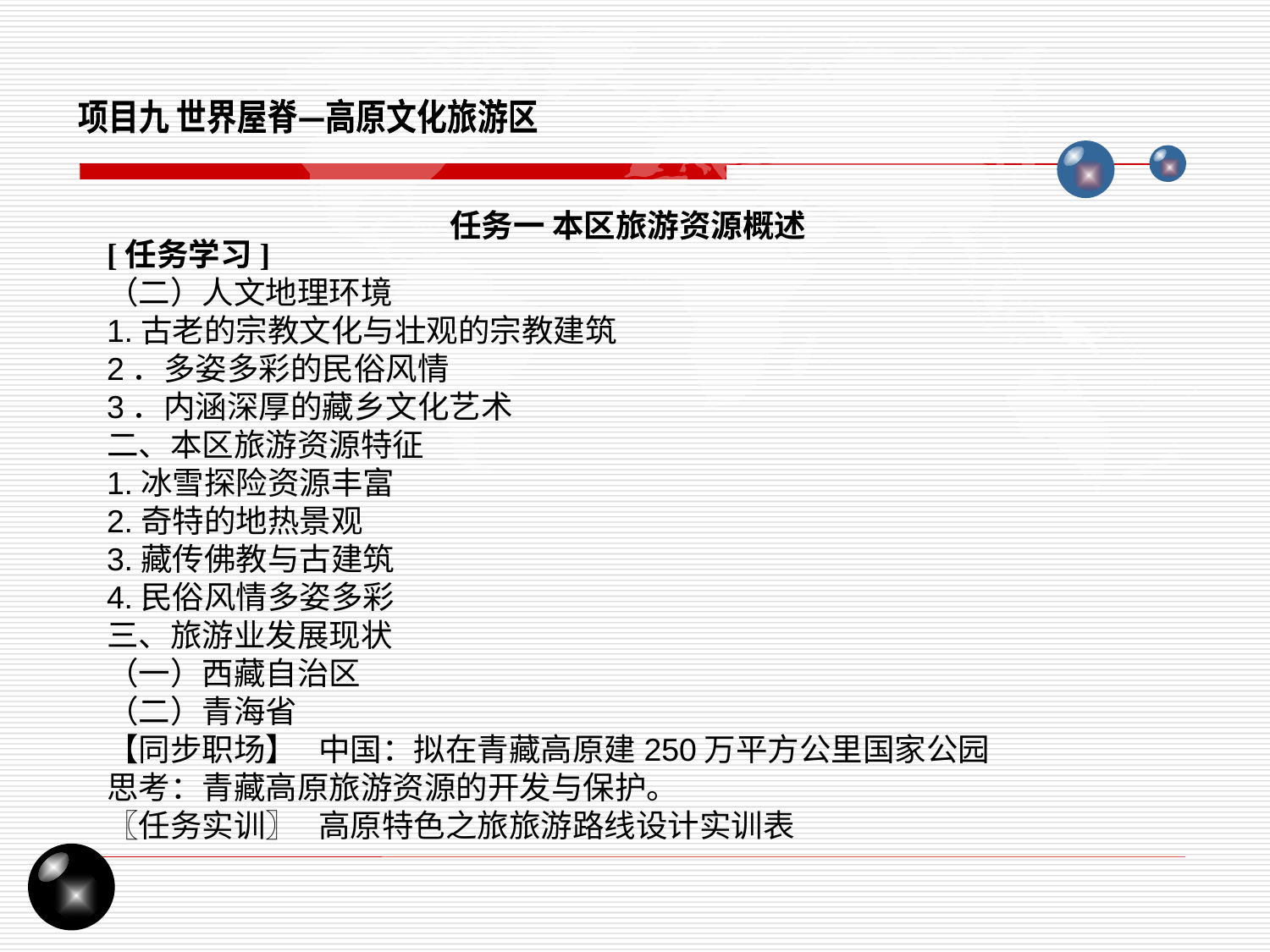

项目九 世界屋脊—高原文化旅游区
任务一 本区旅游资源概述

[任务学习]                                                                                                         （二）人文地理环境
1.古老的宗教文化与壮观的宗教建筑
2．多姿多彩的民俗风情
3．内涵深厚的藏乡文化艺术
二、本区旅游资源特征
1.冰雪探险资源丰富
2.奇特的地热景观
3.藏传佛教与古建筑
4.民俗风情多姿多彩
三、旅游业发展现状
（一）西藏自治区
（二）青海省
【同步职场】   中国：拟在青藏高原建250万平方公里国家公园
思考：青藏高原旅游资源的开发与保护。
〖任务实训〗   高原特色之旅旅游路线设计实训表